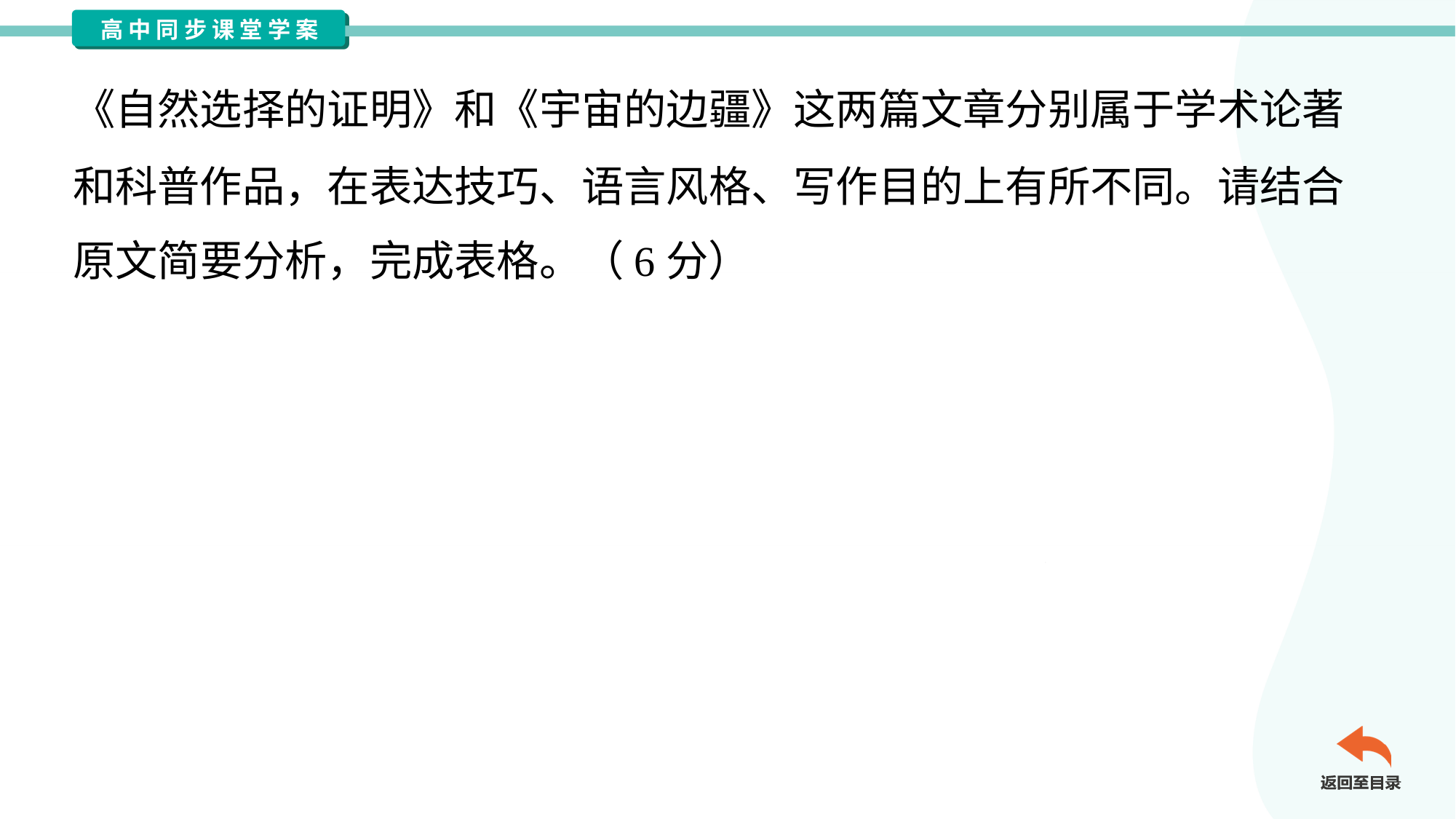

《自然选择的证明》和《宇宙的边疆》这两篇文章分别属于学术论著
和科普作品，在表达技巧、语言风格、写作目的上有所不同。请结合
原文简要分析，完成表格。（6分）